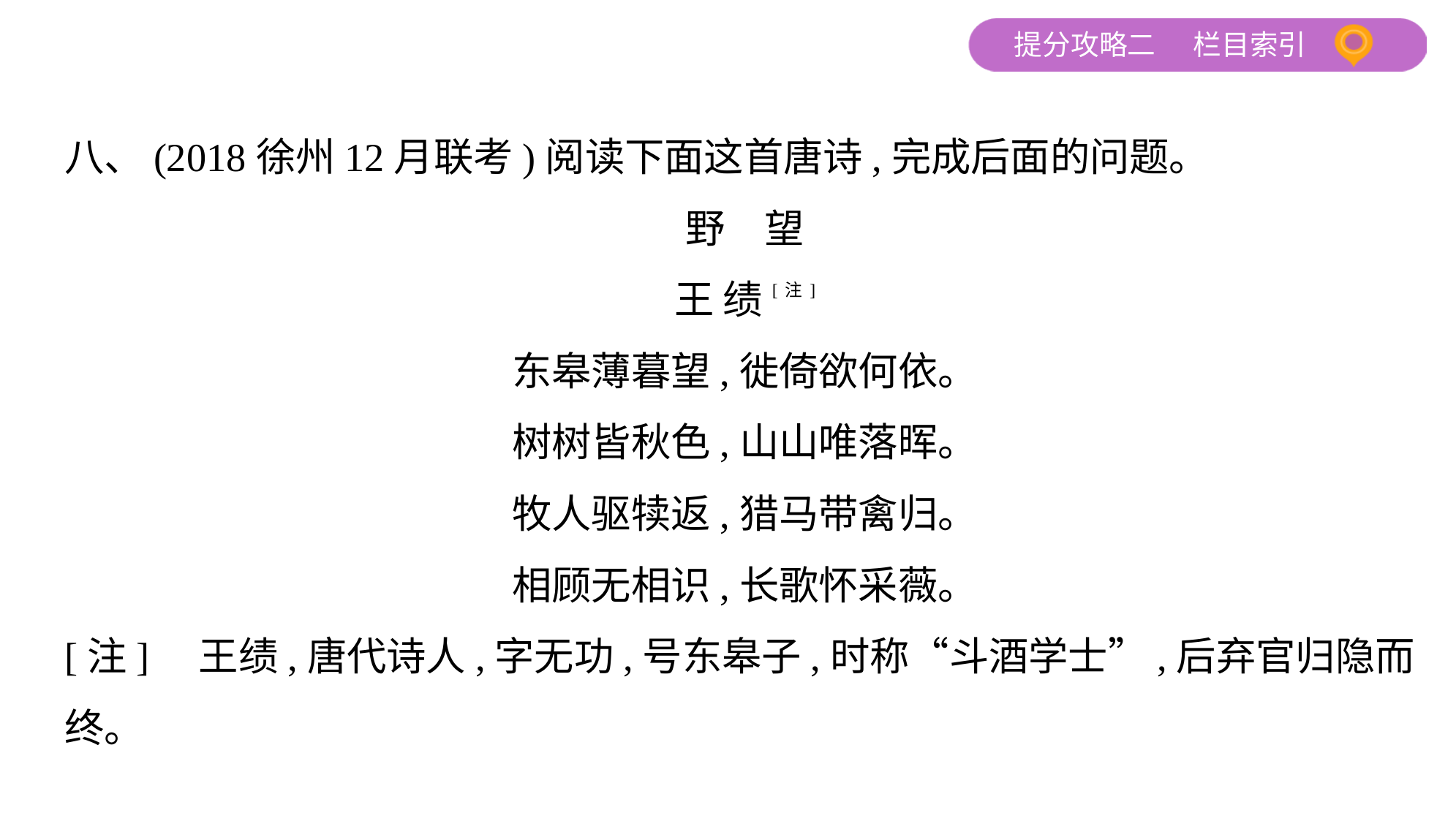

八、(2018徐州12月联考)阅读下面这首唐诗,完成后面的问题。
野　望
王 绩[注]
东皋薄暮望,徙倚欲何依。
树树皆秋色,山山唯落晖。
牧人驱犊返,猎马带禽归。
相顾无相识,长歌怀采薇。
[注]　王绩,唐代诗人,字无功,号东皋子,时称“斗酒学士”,后弃官归隐而
终。